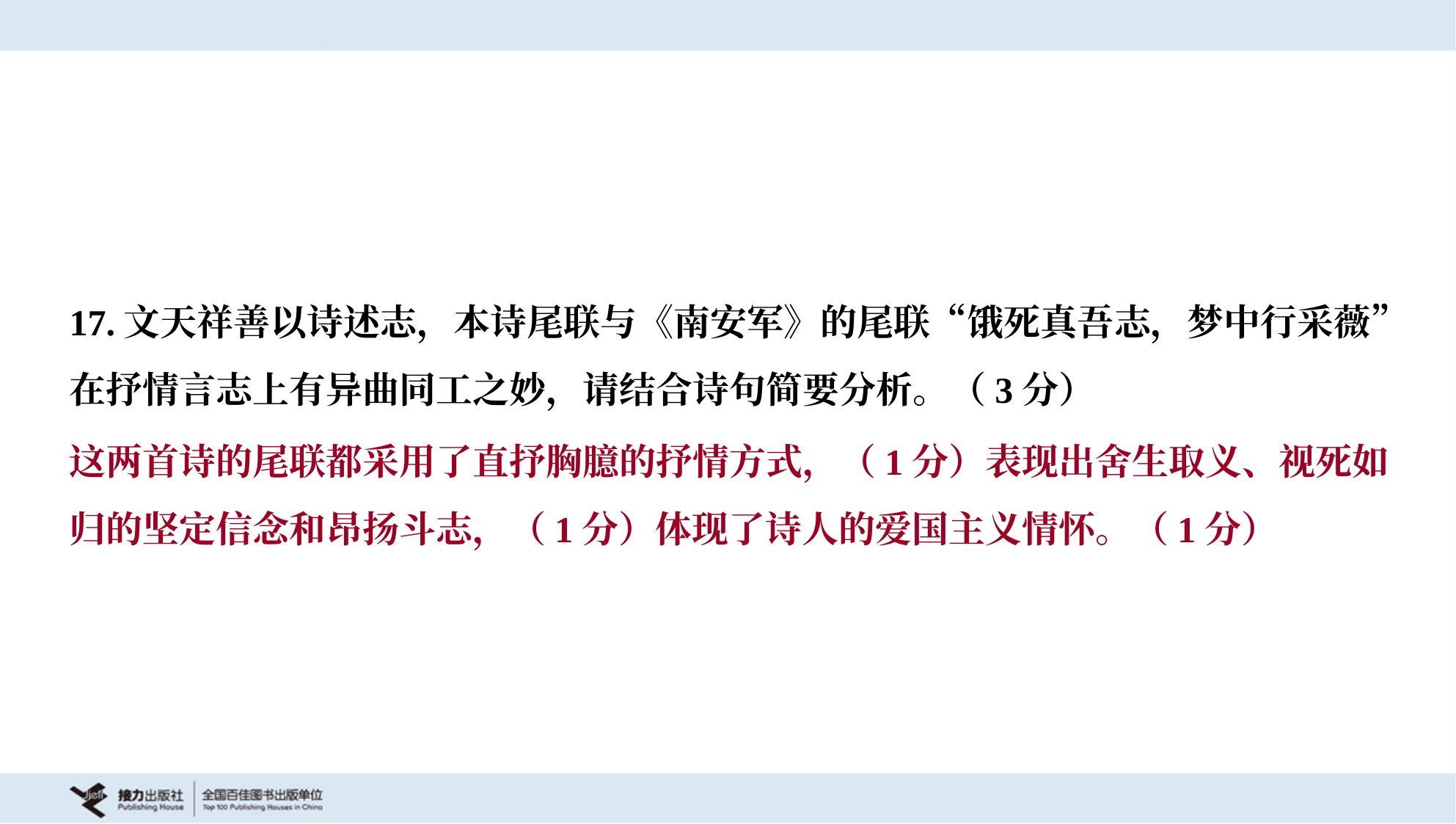

17.文天祥善以诗述志，本诗尾联与《南安军》的尾联“饿死真吾志，梦中行采薇”
在抒情言志上有异曲同工之妙，请结合诗句简要分析。（3分）
这两首诗的尾联都采用了直抒胸臆的抒情方式，（1分）表现出舍生取义、视死如
归的坚定信念和昂扬斗志，（1分）体现了诗人的爱国主义情怀。（1分）